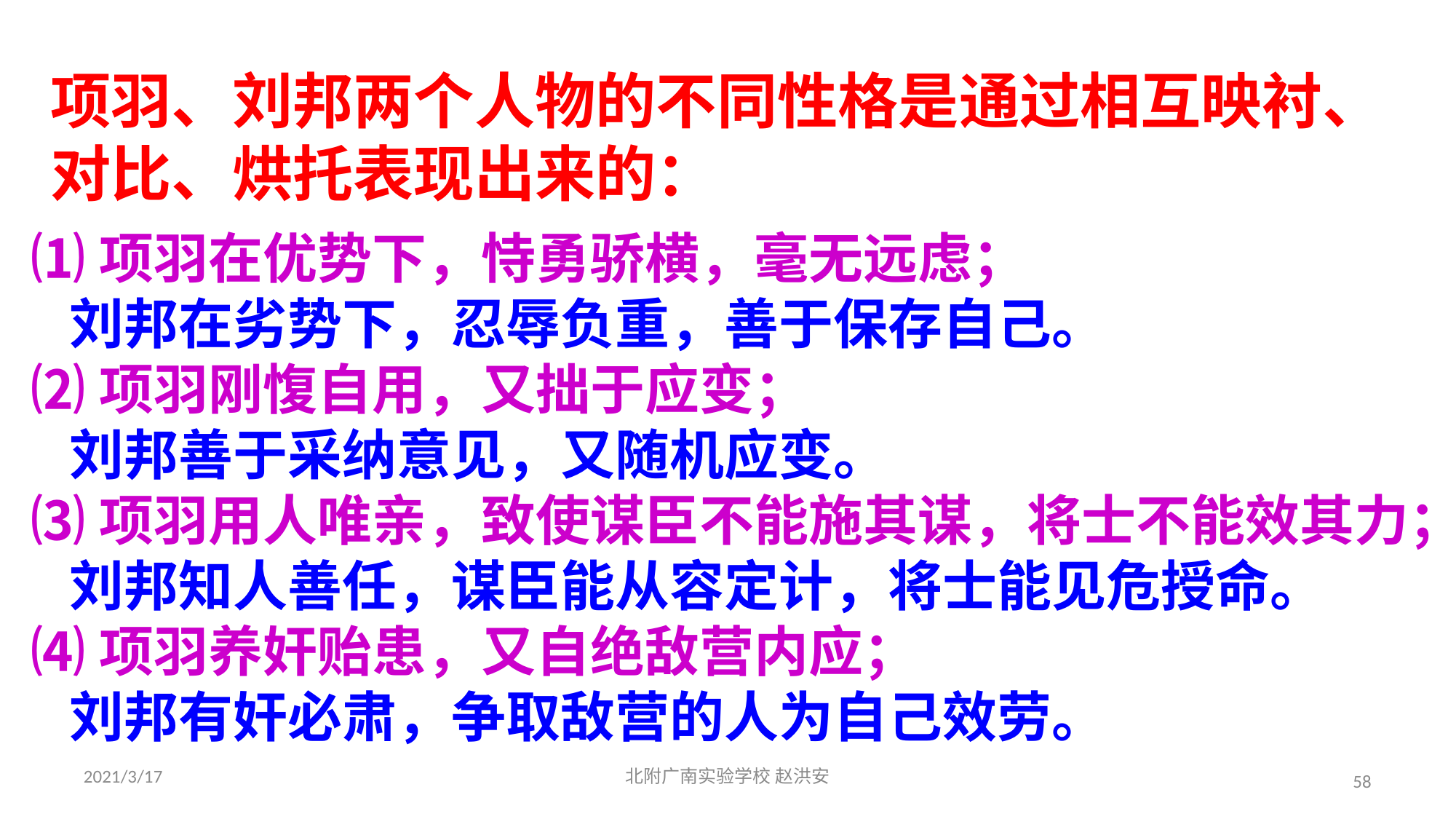

项羽、刘邦两个人物的不同性格是通过相互映衬、对比、烘托表现出来的：
⑴项羽在优势下，恃勇骄横，毫无远虑；
  刘邦在劣势下，忍辱负重，善于保存自己。
⑵项羽刚愎自用，又拙于应变；
  刘邦善于采纳意见，又随机应变。
⑶项羽用人唯亲，致使谋臣不能施其谋，将士不能效其力；
  刘邦知人善任，谋臣能从容定计，将士能见危授命。
⑷项羽养奸贻患，又自绝敌营内应；
  刘邦有奸必肃，争取敌营的人为自己效劳。
2021/3/17
北附广南实验学校 赵洪安
58